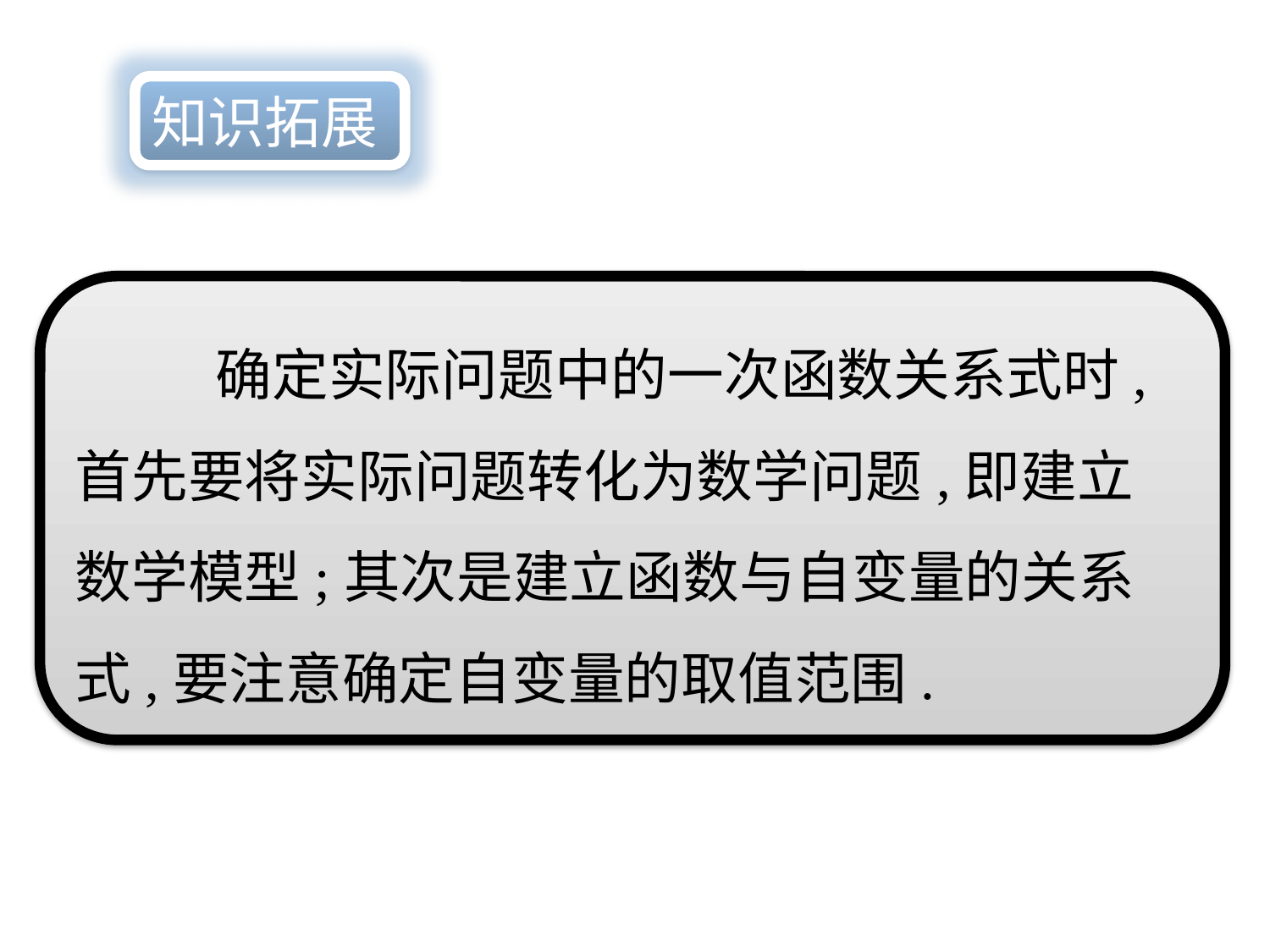

知识拓展
          确定实际问题中的一次函数关系式时,首先要将实际问题转化为数学问题,即建立数学模型;其次是建立函数与自变量的关系式,要注意确定自变量的取值范围.